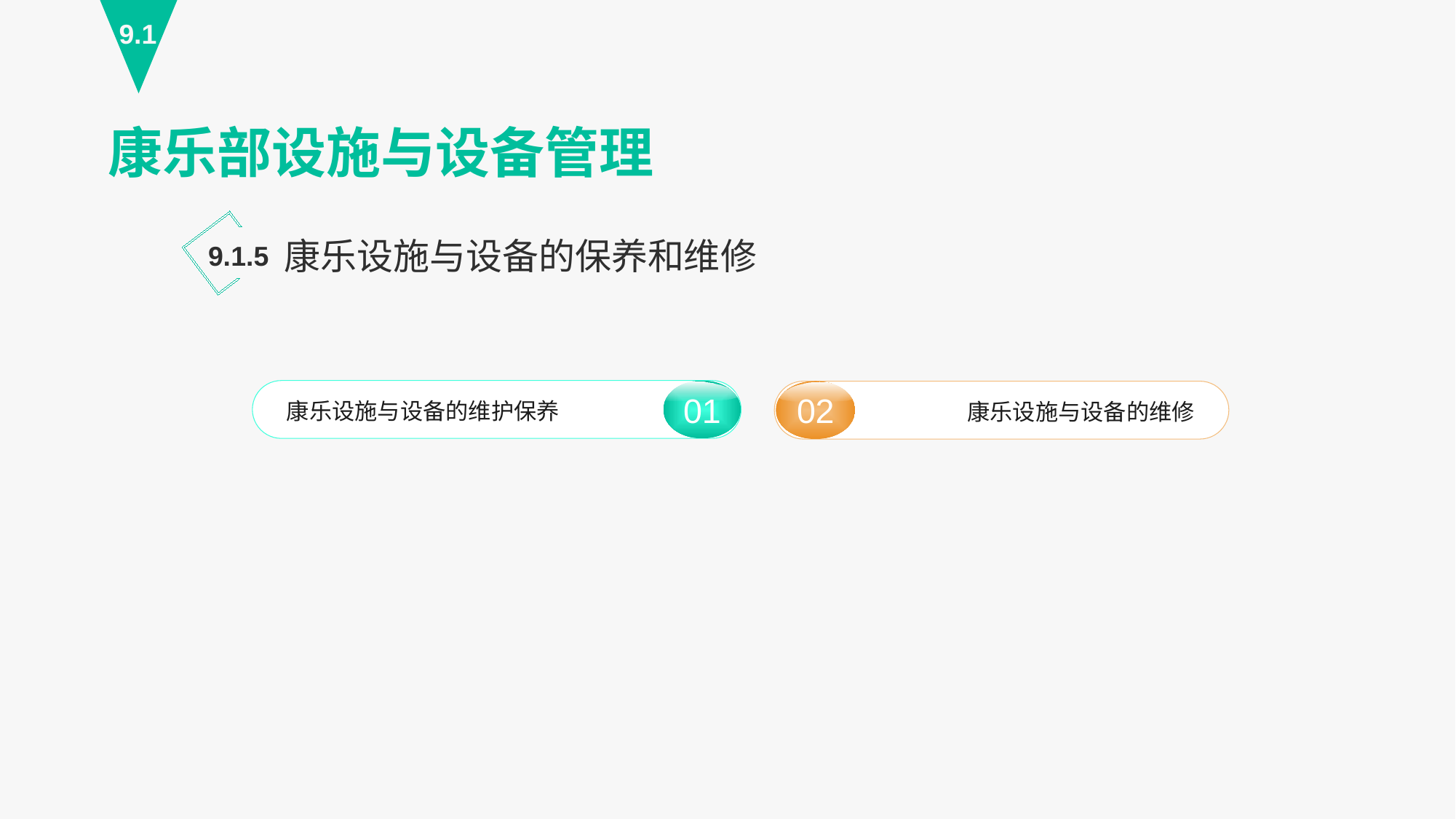

9.1
康乐部设施与设备管理

康乐设施与设备的保养和维修
9.1.5

01
康乐设施与设备的维护保养

02
康乐设施与设备的维修